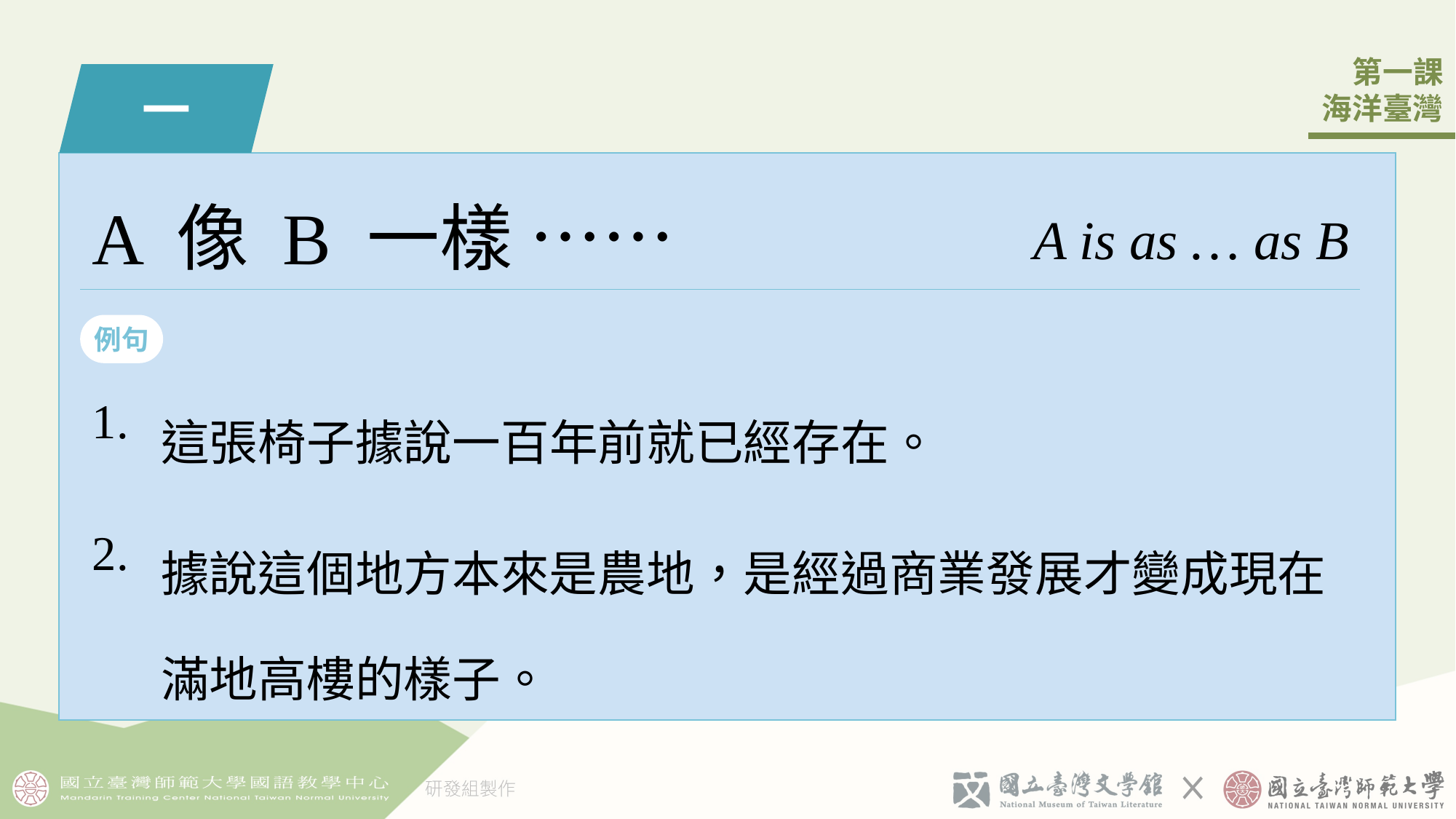

一
A 像 B 一󠇡樣 ……
A is as … as B
例句
| 1. | 這張椅子󠇡據說一󠇢百年前就已經存在。 |
| --- | --- |
| 2. | 據說這個󠇡地方本來是農地，是經過商業發展才變成現在滿地高樓的樣子󠇡。 |
2